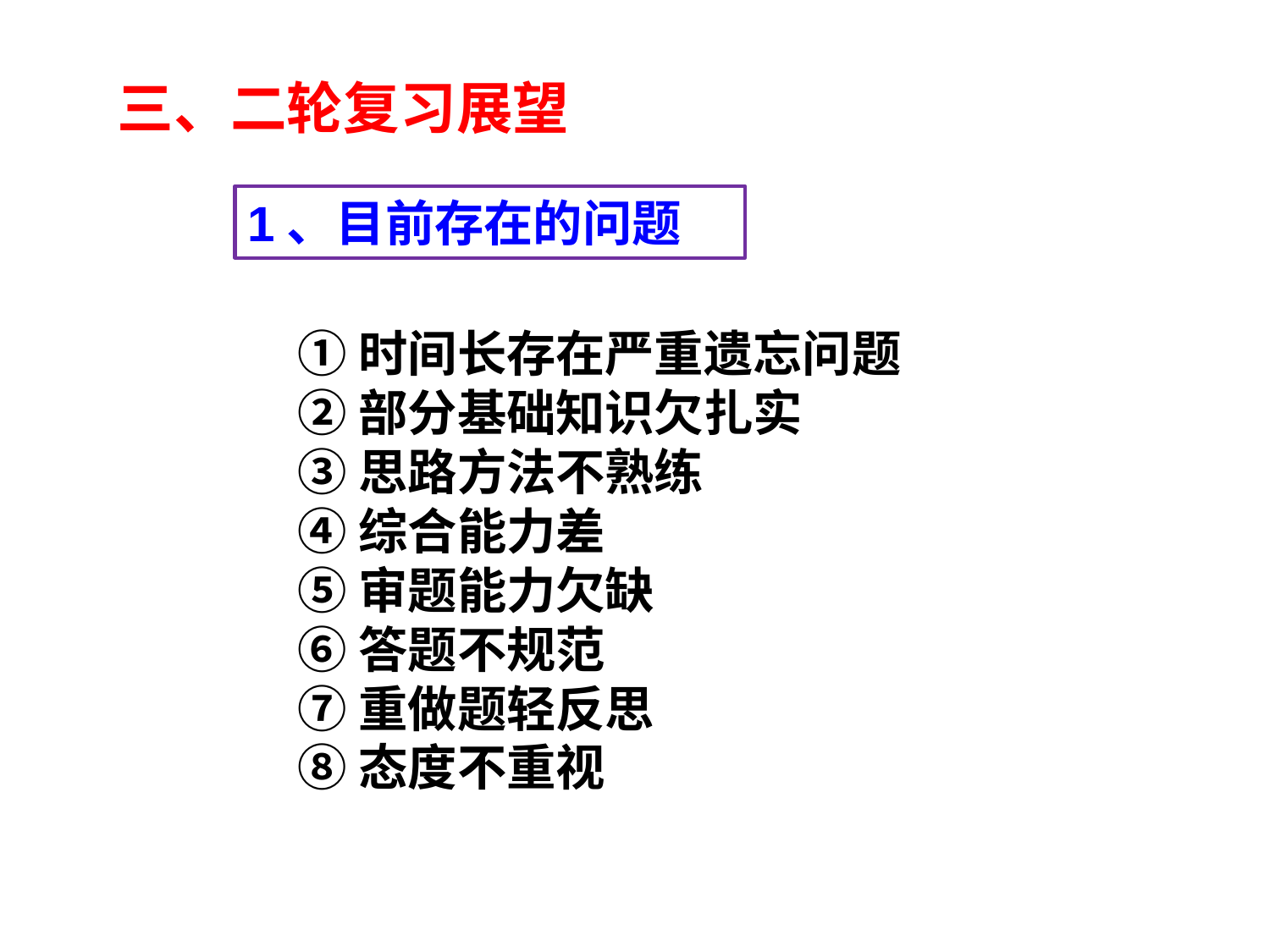

三、二轮复习展望
1、目前存在的问题
①时间长存在严重遗忘问题
②部分基础知识欠扎实
③思路方法不熟练
④综合能力差
⑤审题能力欠缺
⑥答题不规范
⑦重做题轻反思
⑧态度不重视